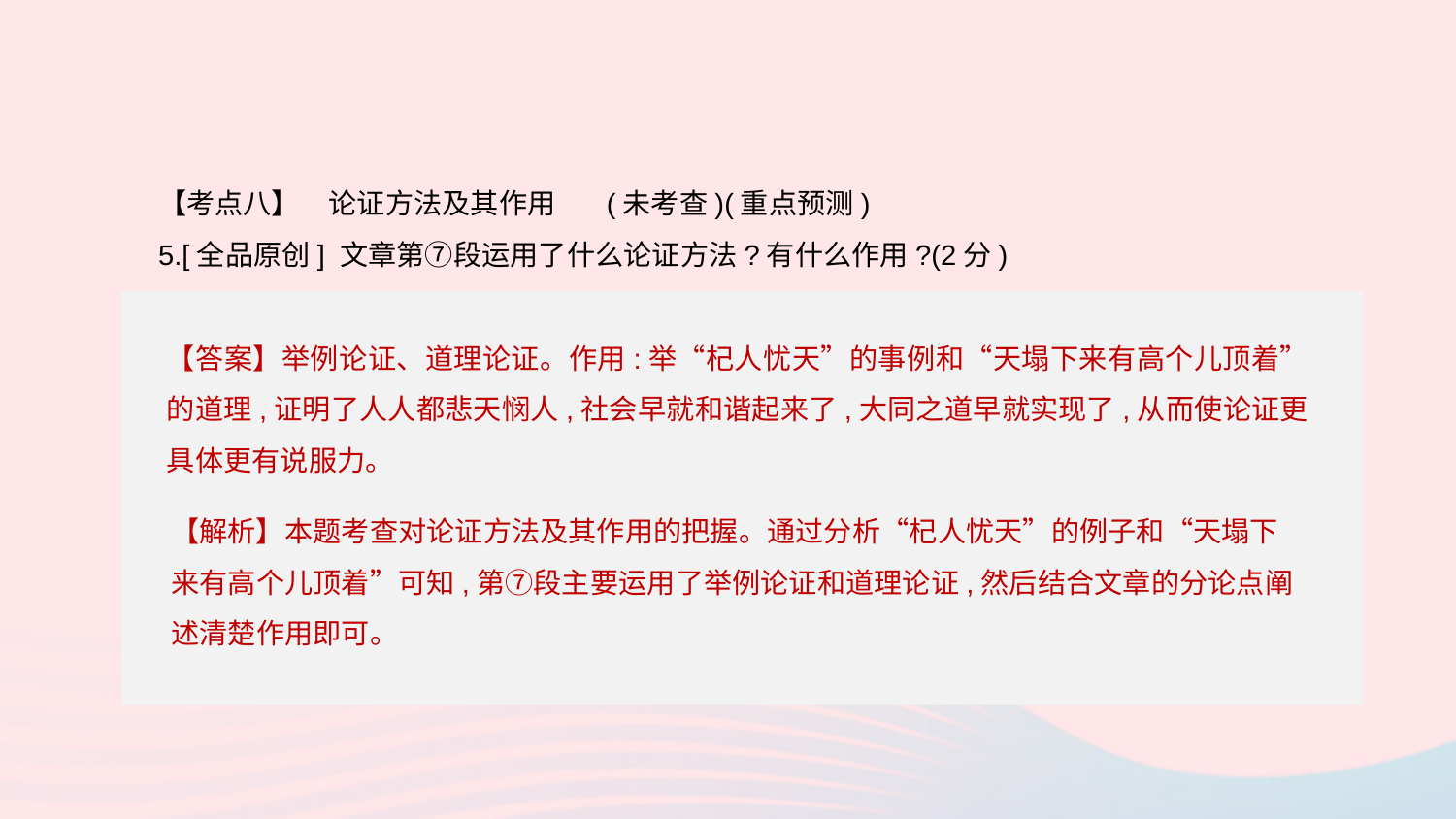

【考点八】　论证方法及其作用       (未考查)(重点预测)
5.[全品原创] 文章第⑦段运用了什么论证方法?有什么作用?(2分)

【答案】举例论证、道理论证。作用:举“杞人忧天”的事例和“天塌下来有高个儿顶着”的道理,证明了人人都悲天悯人,社会早就和谐起来了,大同之道早就实现了,从而使论证更具体更有说服力。
【解析】本题考查对论证方法及其作用的把握。通过分析“杞人忧天”的例子和“天塌下来有高个儿顶着”可知,第⑦段主要运用了举例论证和道理论证,然后结合文章的分论点阐述清楚作用即可。